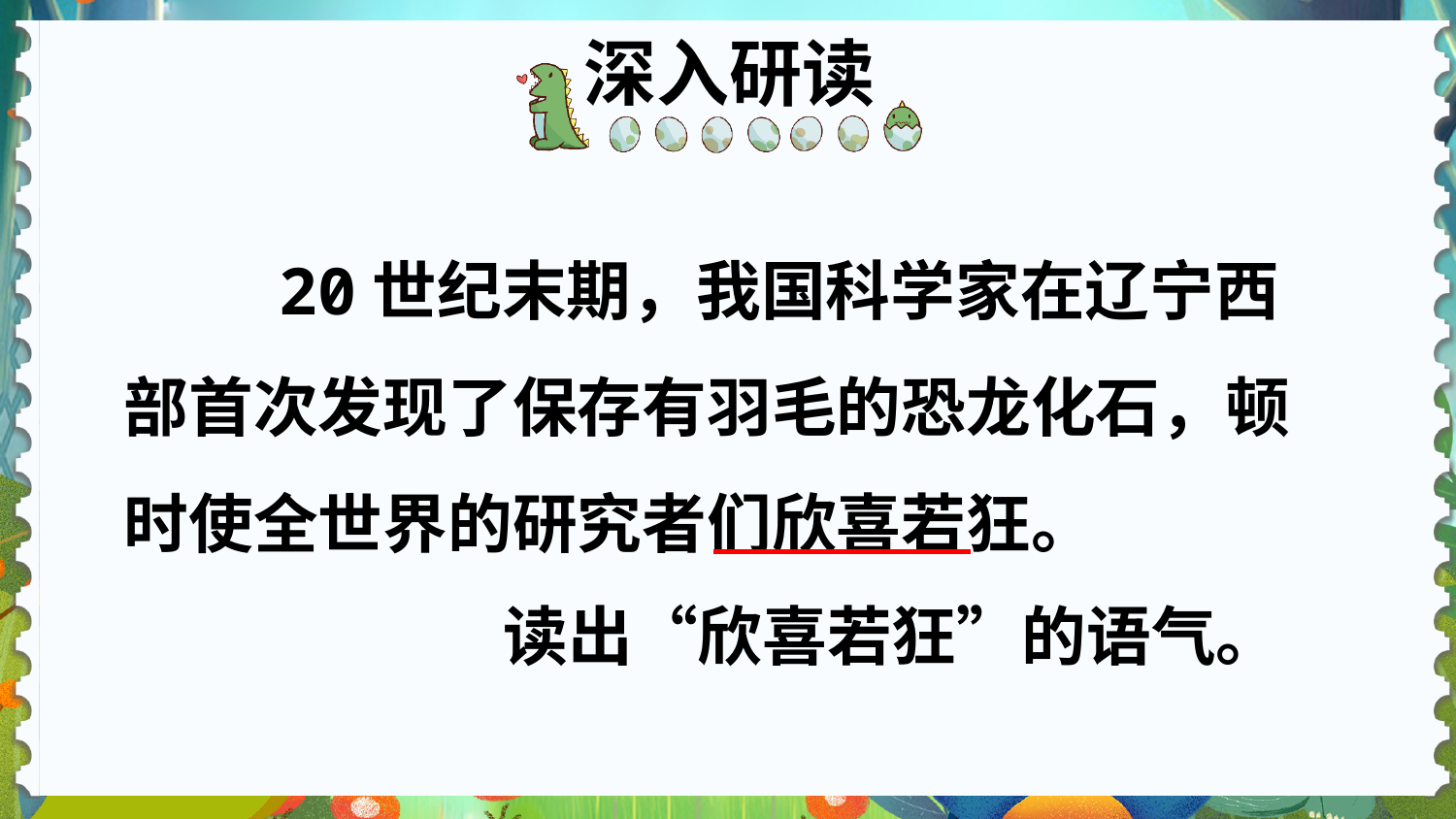

深入研读
    20世纪末期，我国科学家在辽宁西部首次发现了保存有羽毛的恐龙化石，顿时使全世界的研究者们欣喜若狂。
读出“欣喜若狂”的语气。